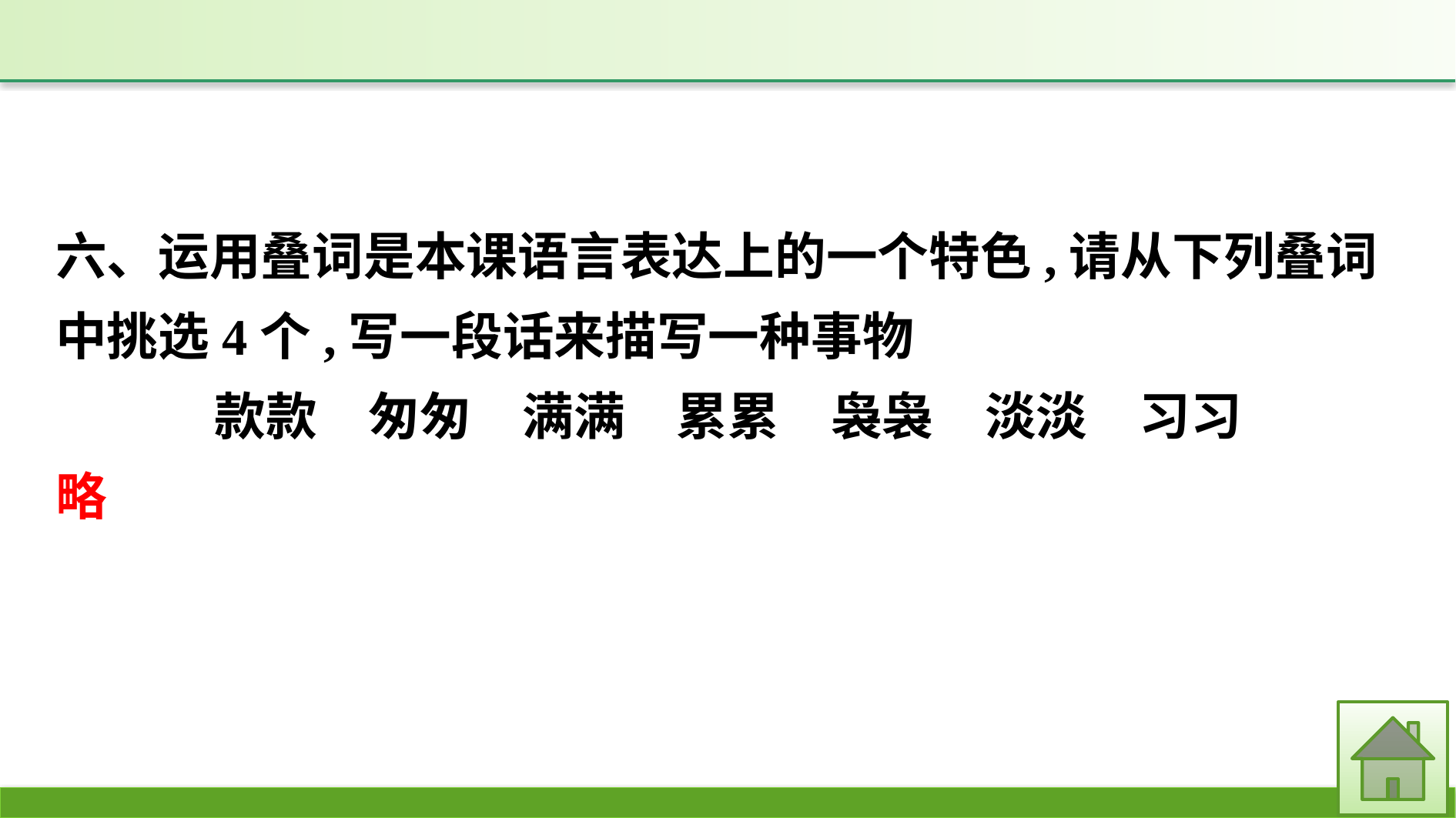

六、运用叠词是本课语言表达上的一个特色,请从下列叠词中挑选4个,写一段话来描写一种事物
款款　匆匆　满满　累累　袅袅　淡淡　习习
略